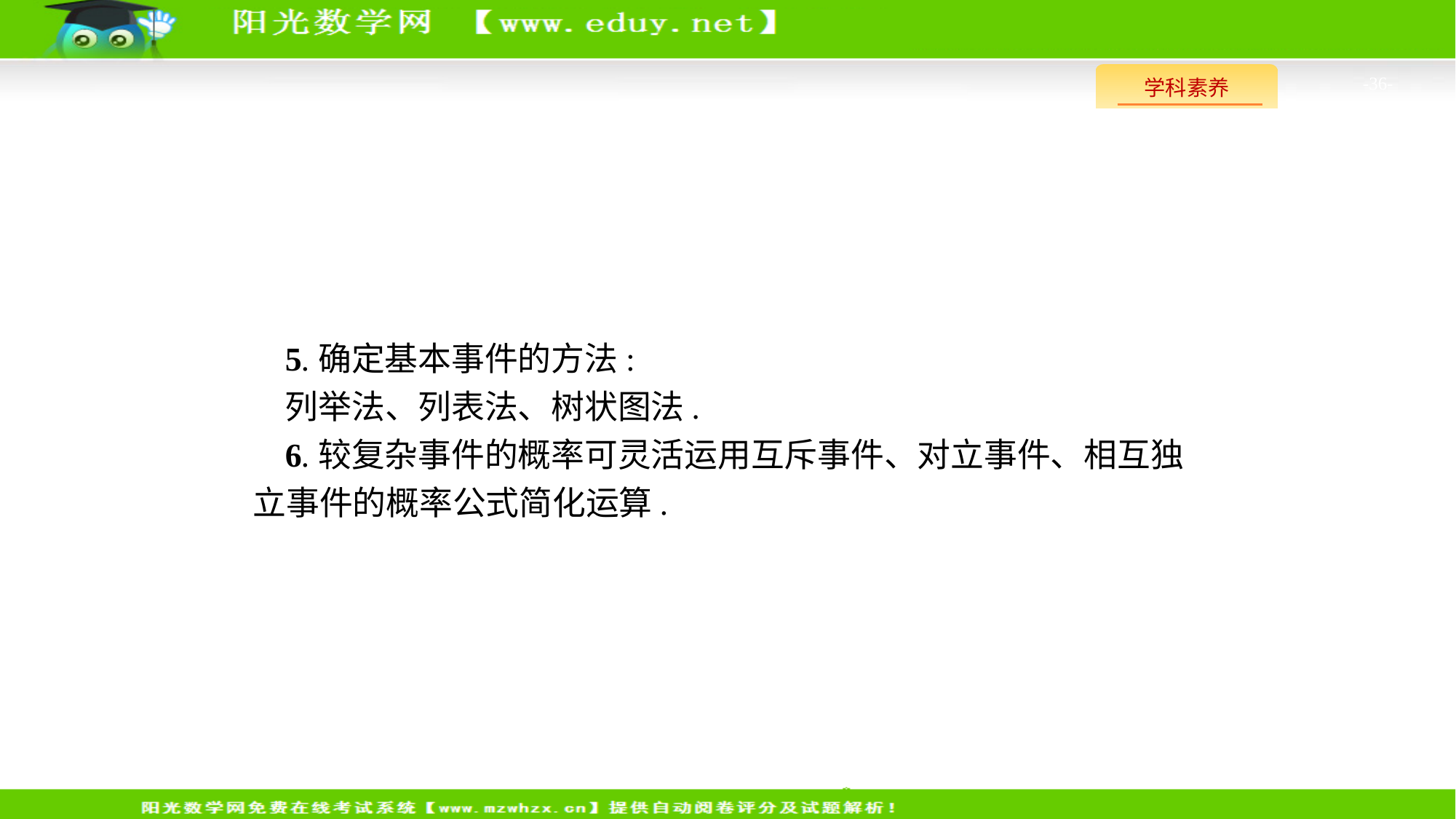

-36-
5.确定基本事件的方法:
列举法、列表法、树状图法.
6.较复杂事件的概率可灵活运用互斥事件、对立事件、相互独立事件的概率公式简化运算.